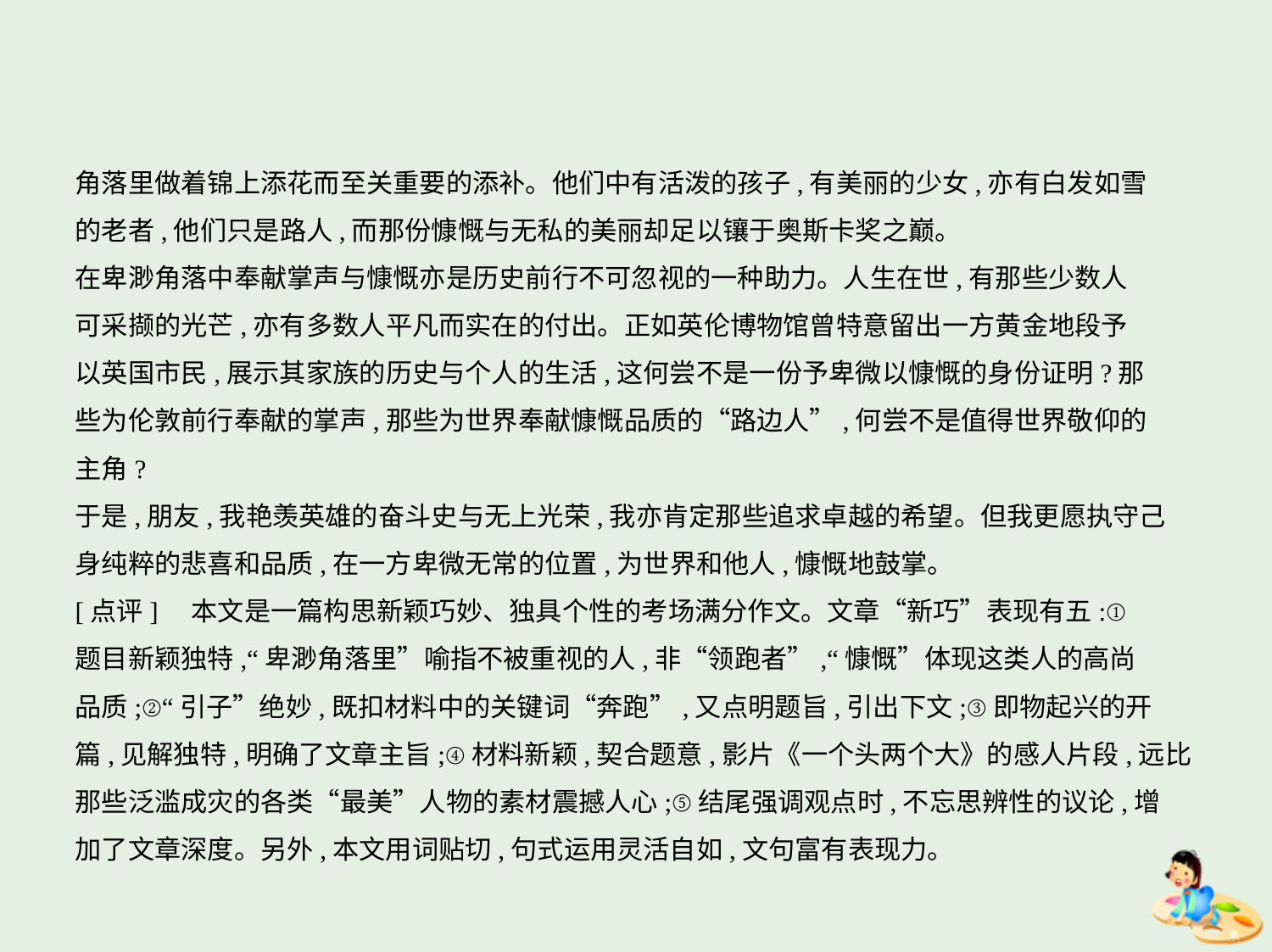

角落里做着锦上添花而至关重要的添补。他们中有活泼的孩子,有美丽的少女,亦有白发如雪
的老者,他们只是路人,而那份慷慨与无私的美丽却足以镶于奥斯卡奖之巅。
在卑渺角落中奉献掌声与慷慨亦是历史前行不可忽视的一种助力。人生在世,有那些少数人
可采撷的光芒,亦有多数人平凡而实在的付出。正如英伦博物馆曾特意留出一方黄金地段予
以英国市民,展示其家族的历史与个人的生活,这何尝不是一份予卑微以慷慨的身份证明?那
些为伦敦前行奉献的掌声,那些为世界奉献慷慨品质的“路边人”,何尝不是值得世界敬仰的
主角?
于是,朋友,我艳羡英雄的奋斗史与无上光荣,我亦肯定那些追求卓越的希望。但我更愿执守己
身纯粹的悲喜和品质,在一方卑微无常的位置,为世界和他人,慷慨地鼓掌。
[点评]　本文是一篇构思新颖巧妙、独具个性的考场满分作文。文章“新巧”表现有五:①
题目新颖独特,“卑渺角落里”喻指不被重视的人,非“领跑者”,“慷慨”体现这类人的高尚
品质;②“引子”绝妙,既扣材料中的关键词“奔跑”,又点明题旨,引出下文;③即物起兴的开
篇,见解独特,明确了文章主旨;④材料新颖,契合题意,影片《一个头两个大》的感人片段,远比
那些泛滥成灾的各类“最美”人物的素材震撼人心;⑤结尾强调观点时,不忘思辨性的议论,增
加了文章深度。另外,本文用词贴切,句式运用灵活自如,文句富有表现力。